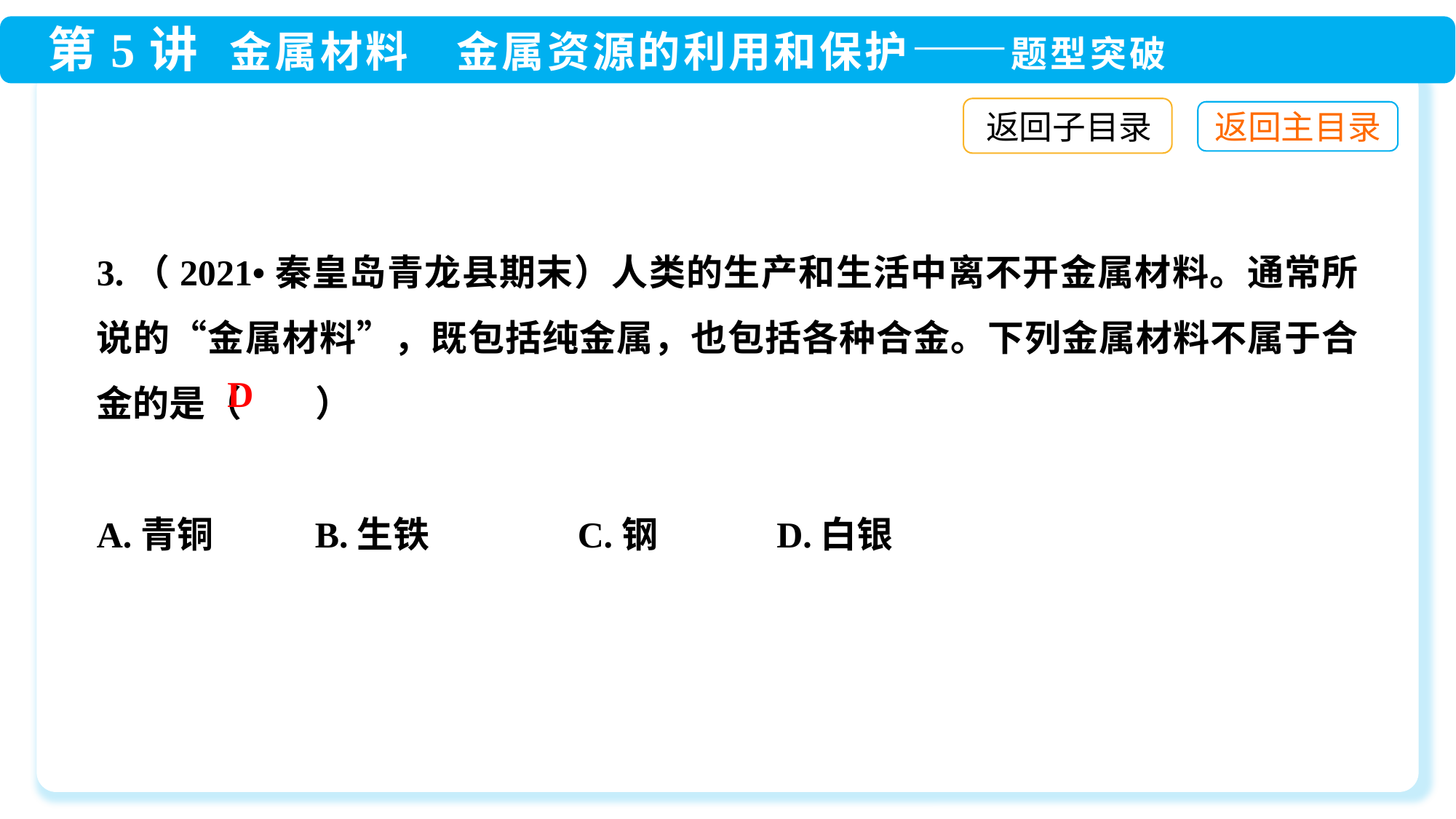

返回子目录
3.（2021•秦皇岛青龙县期末）人类的生产和生活中离不开金属材料。通常所说的“金属材料”，既包括纯金属，也包括各种合金。下列金属材料不属于合金的是（　　）

A.青铜   	B.生铁                 C.钢	  D.白银
D